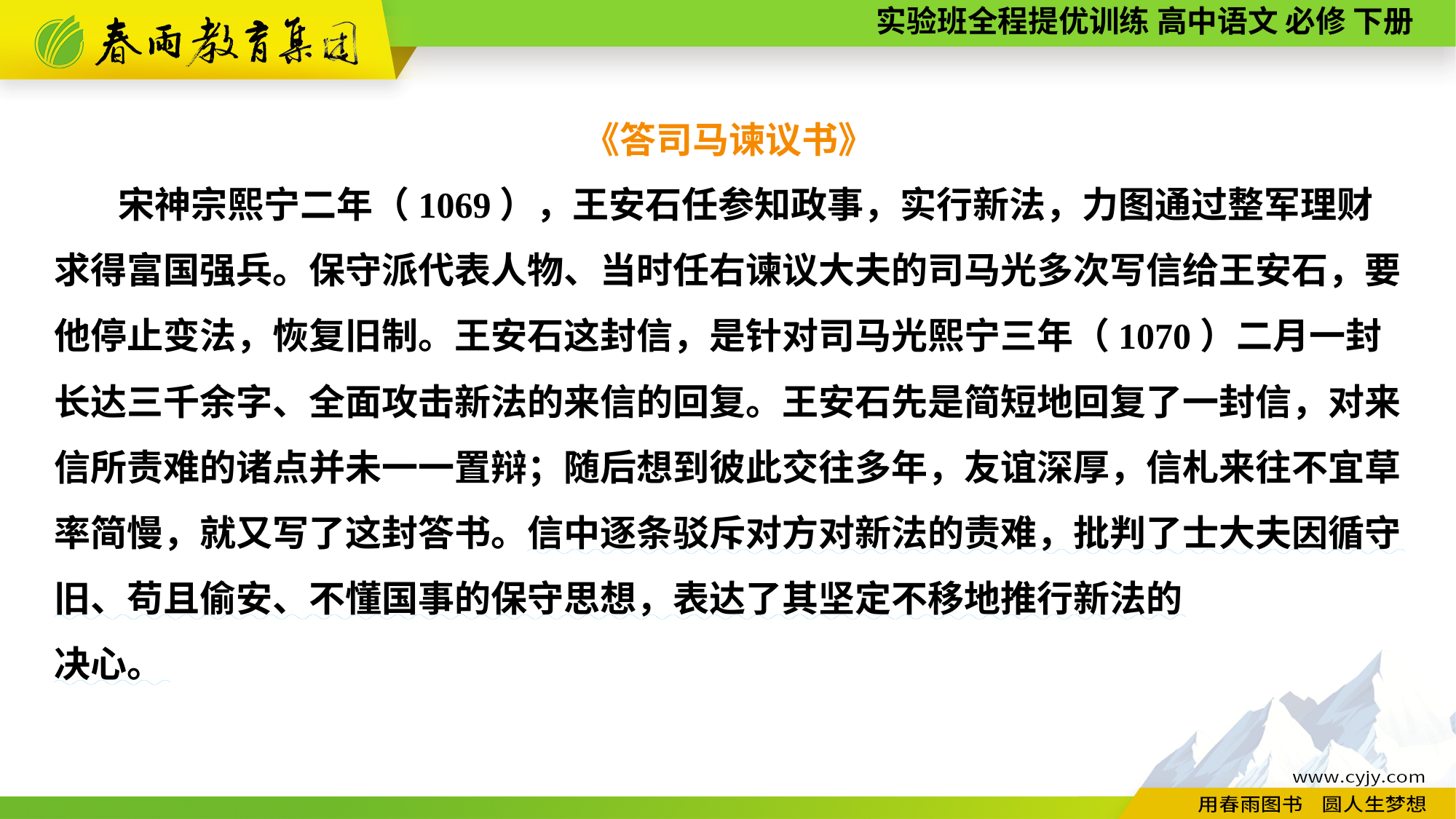

《答司马谏议书》
宋神宗熙宁二年（1069），王安石任参知政事，实行新法，力图通过整军理财求得富国强兵。保守派代表人物、当时任右谏议大夫的司马光多次写信给王安石，要他停止变法，恢复旧制。王安石这封信，是针对司马光熙宁三年（1070）二月一封长达三千余字、全面攻击新法的来信的回复。王安石先是简短地回复了一封信，对来信所责难的诸点并未一一置辩；随后想到彼此交往多年，友谊深厚，信札来往不宜草率简慢，就又写了这封答书。信中逐条驳斥对方对新法的责难，批判了士大夫因循守旧、苟且偷安、不懂国事的保守思想，表达了其坚定不移地推行新法的
决心。